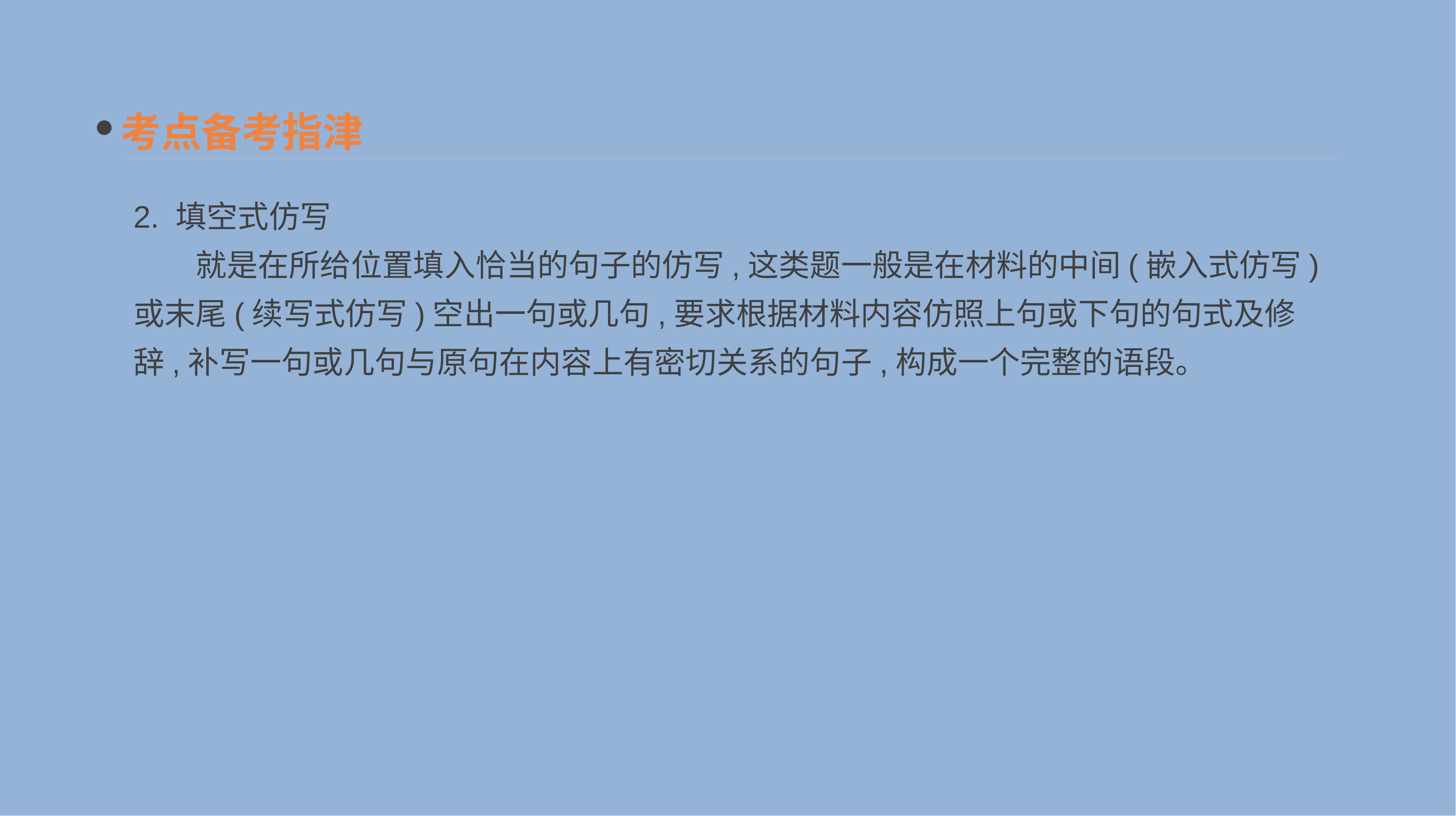

考点备考指津

2. 填空式仿写
　　就是在所给位置填入恰当的句子的仿写,这类题一般是在材料的中间(嵌入式仿写)或末尾(续写式仿写)空出一句或几句,要求根据材料内容仿照上句或下句的句式及修辞,补写一句或几句与原句在内容上有密切关系的句子,构成一个完整的语段。